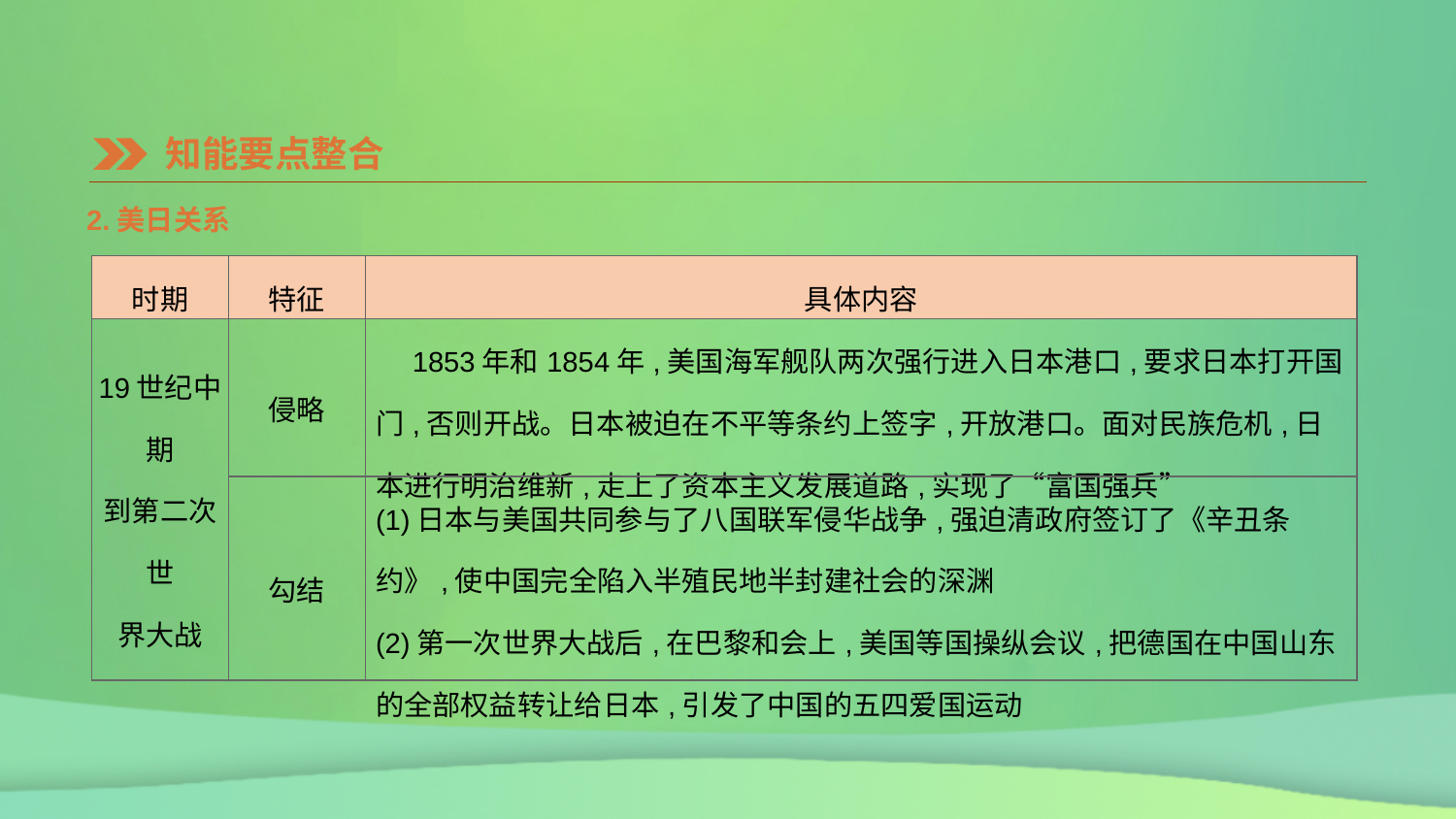

知能要点整合

2.美日关系
| 时期 | 特征 | 具体内容 |
| --- | --- | --- |
| 19世纪中期 到第二次世 界大战 | 侵略 | 1853年和1854年,美国海军舰队两次强行进入日本港口,要求日本打开国门,否则开战。日本被迫在不平等条约上签字,开放港口。面对民族危机,日本进行明治维新,走上了资本主义发展道路,实现了“富国强兵” |
|  | 勾结 | (1)日本与美国共同参与了八国联军侵华战争,强迫清政府签订了《辛丑条约》,使中国完全陷入半殖民地半封建社会的深渊 (2)第一次世界大战后,在巴黎和会上,美国等国操纵会议,把德国在中国山东的全部权益转让给日本,引发了中国的五四爱国运动 |